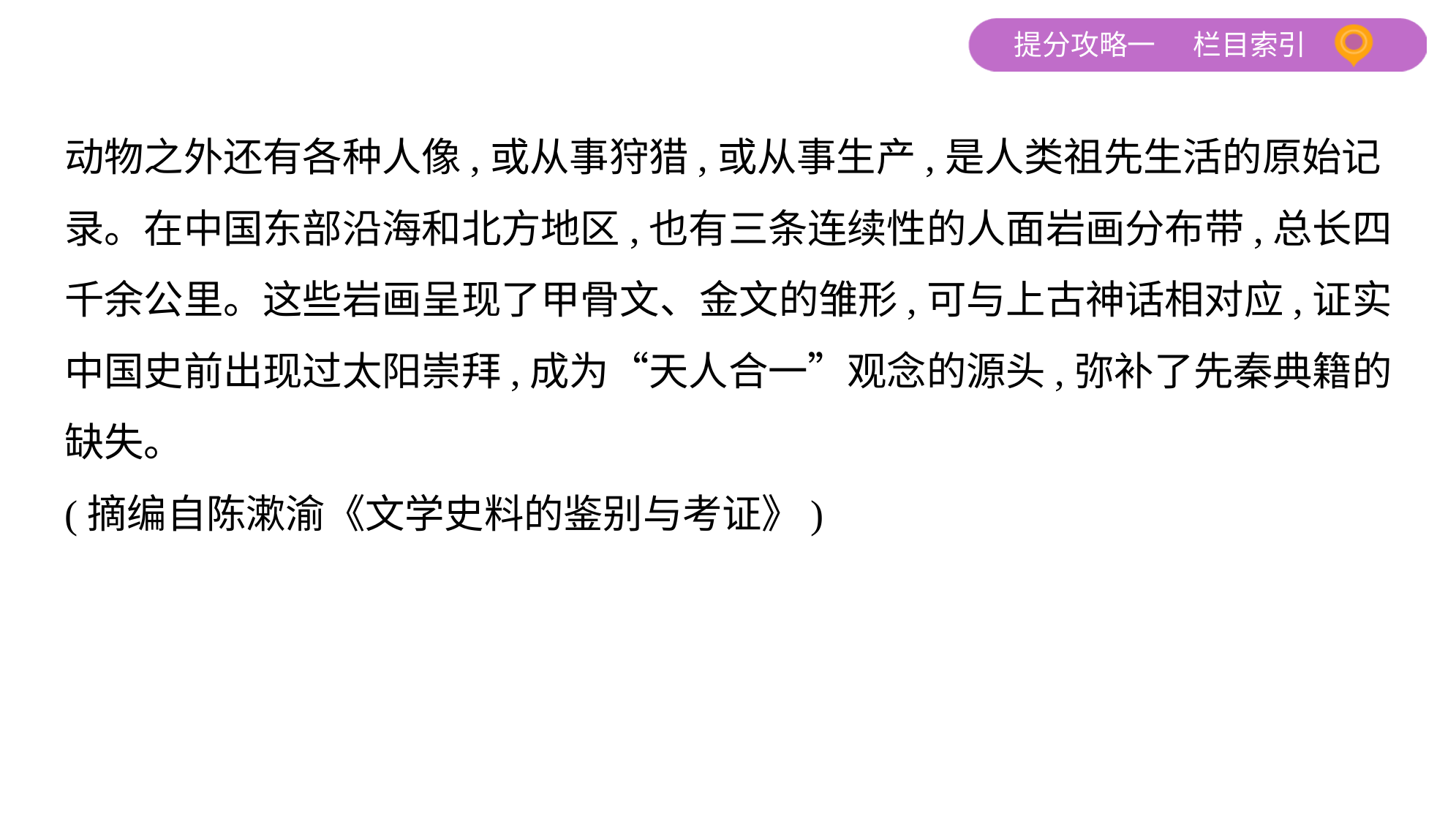

动物之外还有各种人像,或从事狩猎,或从事生产,是人类祖先生活的原始记
录。在中国东部沿海和北方地区,也有三条连续性的人面岩画分布带,总长四
千余公里。这些岩画呈现了甲骨文、金文的雏形,可与上古神话相对应,证实
中国史前出现过太阳崇拜,成为“天人合一”观念的源头,弥补了先秦典籍的
缺失。
(摘编自陈漱渝《文学史料的鉴别与考证》)